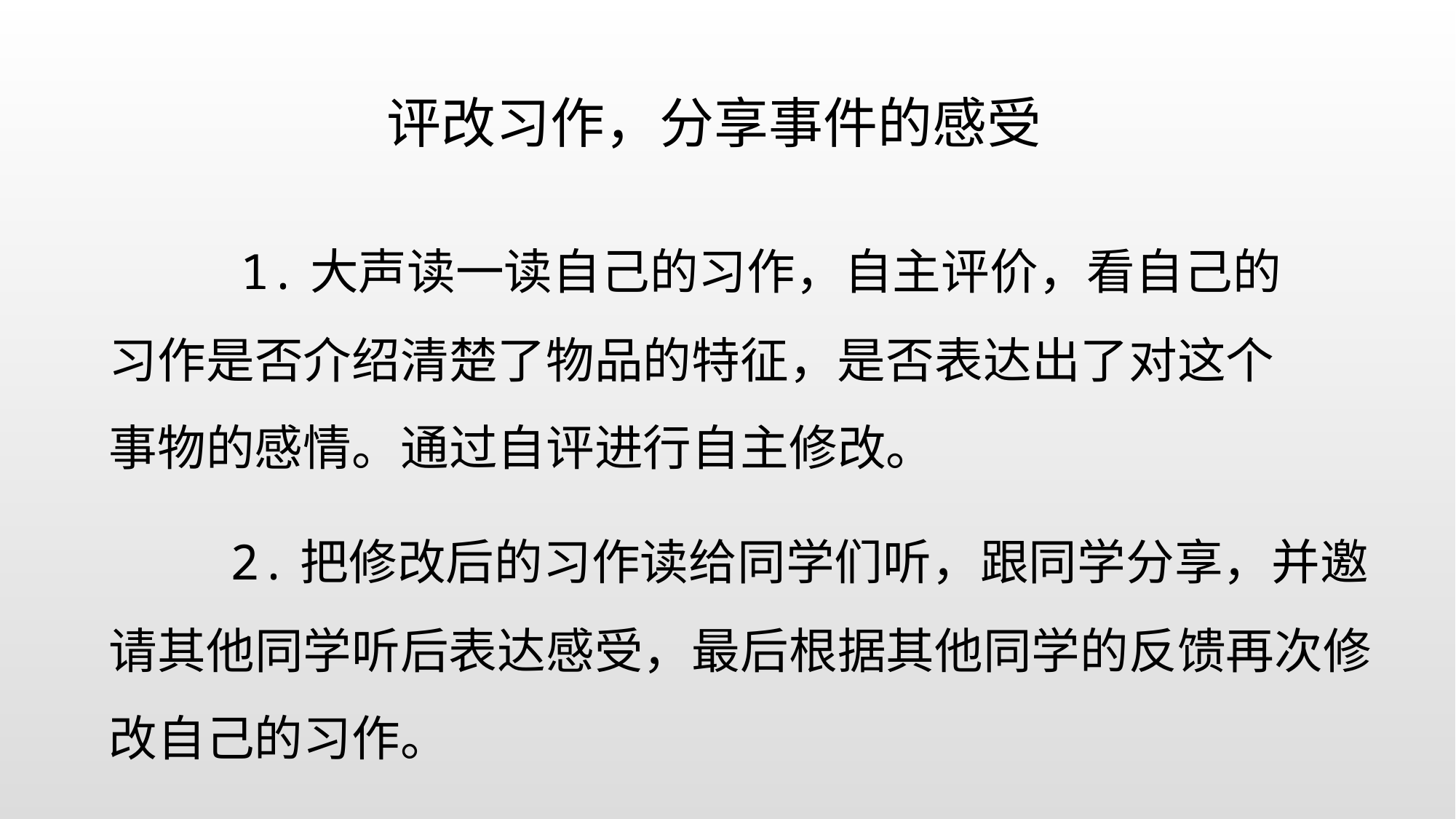

评改习作，分享事件的感受
    1.大声读一读自己的习作，自主评价，看自己的习作是否介绍清楚了物品的特征，是否表达出了对这个事物的感情。通过自评进行自主修改。
    2.把修改后的习作读给同学们听，跟同学分享，并邀请其他同学听后表达感受，最后根据其他同学的反馈再次修改自己的习作。